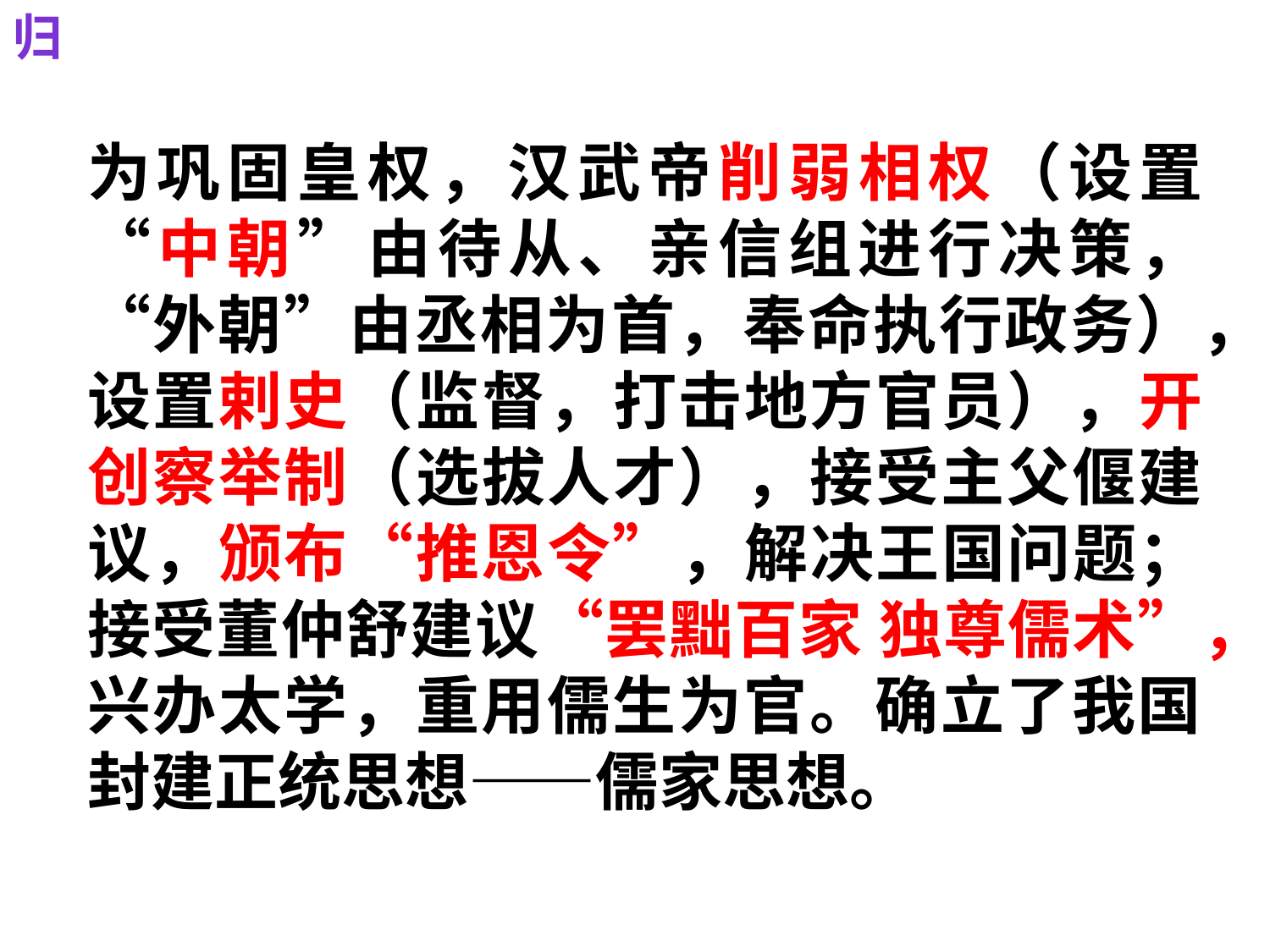

归
为巩固皇权，汉武帝削弱相权（设置“中朝”由待从、亲信组进行决策，“外朝”由丞相为首，奉命执行政务），设置剌史（监督，打击地方官员），开创察举制（选拔人才），接受主父偃建议，颁布“推恩令”，解决王国问题；接受董仲舒建议“罢黜百家 独尊儒术”，兴办太学，重用儒生为官。确立了我国封建正统思想——儒家思想。